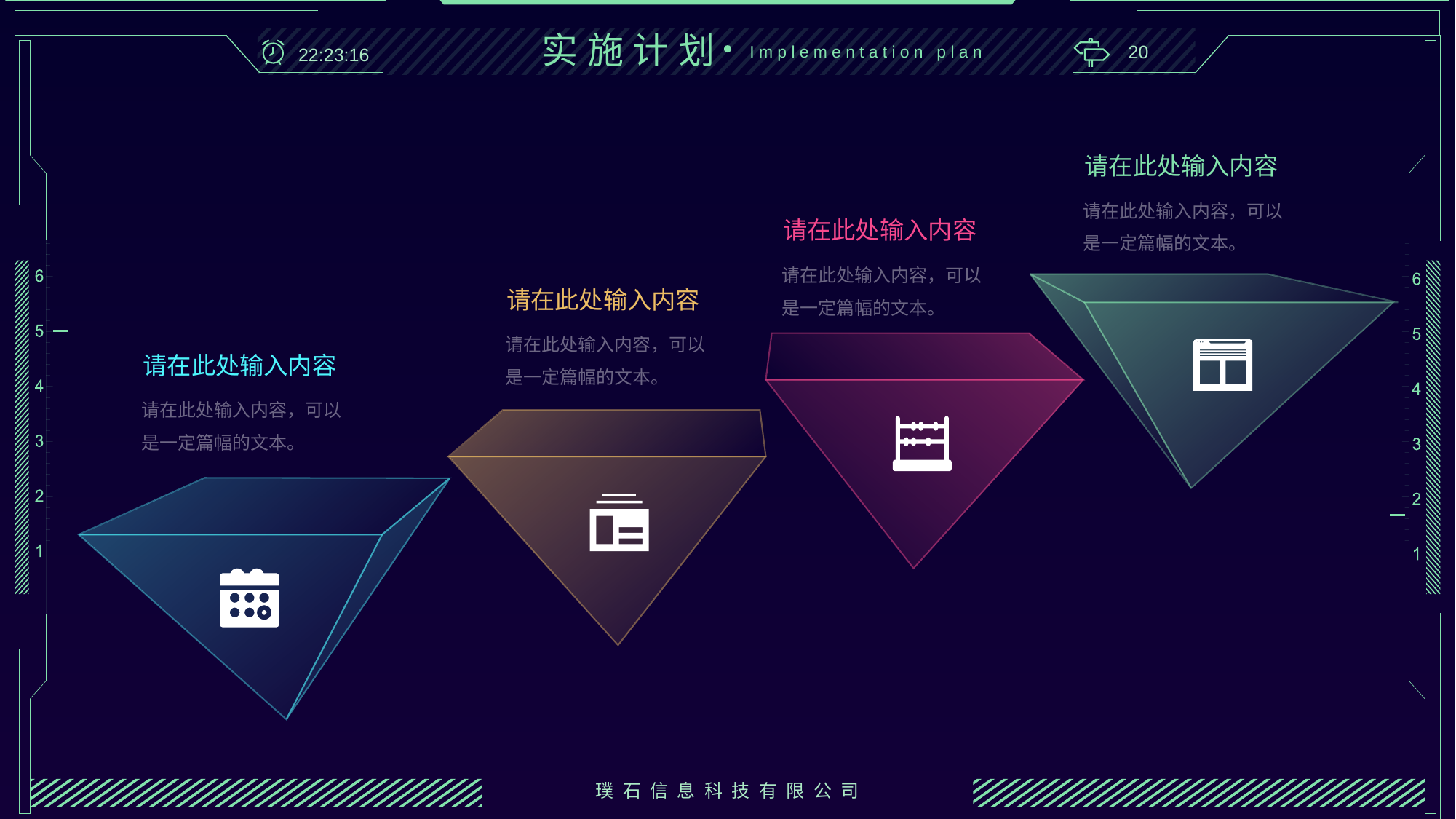

实施计划
20
22:23:16
Implementation plan

请在此处输入内容
请在此处输入内容，可以是一定篇幅的文本。
请在此处输入内容
请在此处输入内容，可以是一定篇幅的文本。

请在此处输入内容
请在此处输入内容，可以是一定篇幅的文本。

请在此处输入内容
请在此处输入内容，可以是一定篇幅的文本。

璞石信息科技有限公司